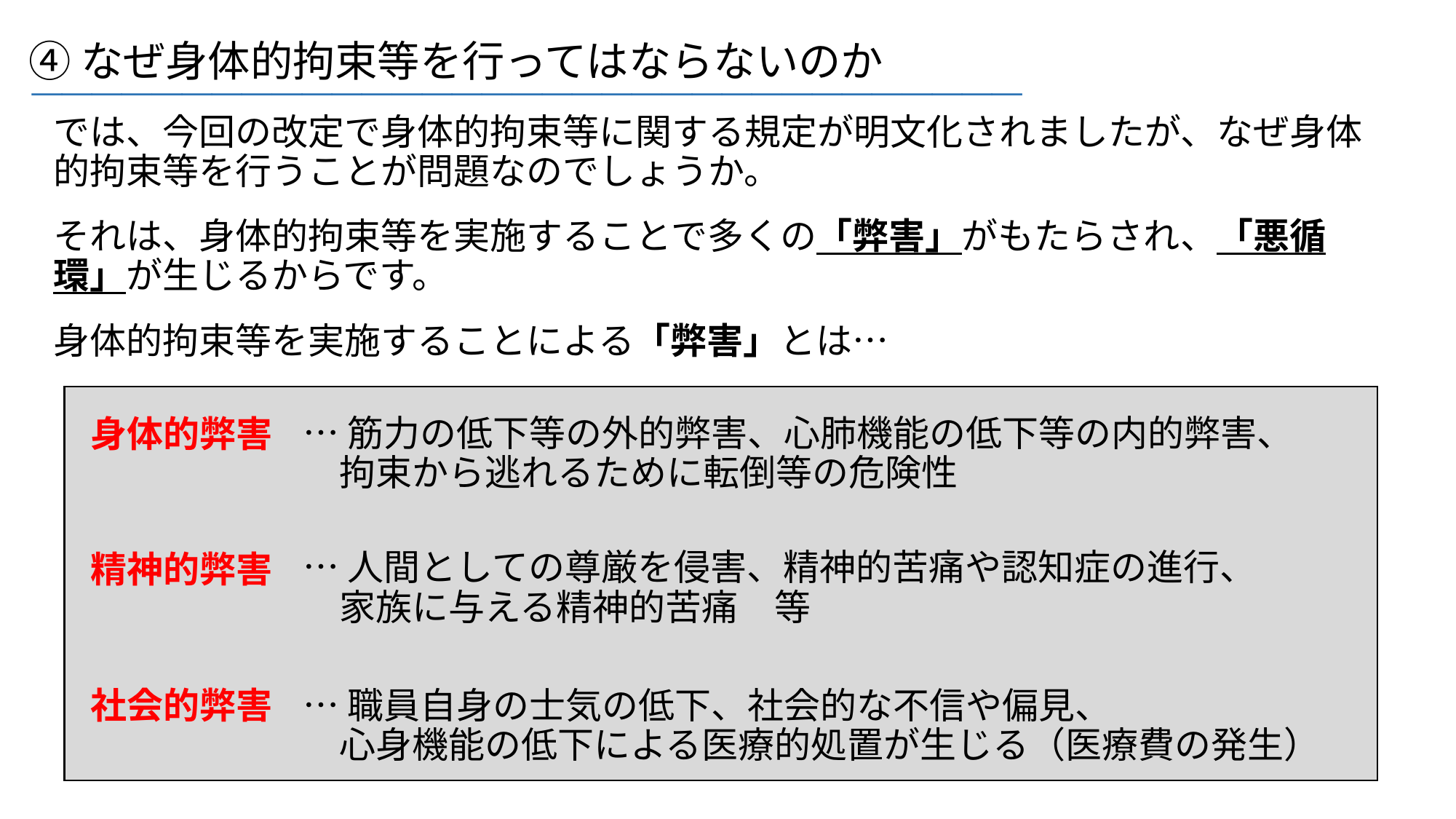

_________________________________
④なぜ身体的拘束等を行ってはならないのか
では、今回の改定で身体的拘束等に関する規定が明文化されましたが、なぜ身体的拘束等を行うことが問題なのでしょうか。
それは、身体的拘束等を実施することで多くの「弊害」がもたらされ、「悪循環」が生じるからです。
身体的拘束等を実施することによる「弊害」とは…

…筋力の低下等の外的弊害、心肺機能の低下等の内的弊害、
　拘束から逃れるために転倒等の危険性
身体的弊害
…人間としての尊厳を侵害、精神的苦痛や認知症の進行、
　家族に与える精神的苦痛　等
精神的弊害
…職員自身の士気の低下、社会的な不信や偏見、
　心身機能の低下による医療的処置が生じる（医療費の発生）
社会的弊害